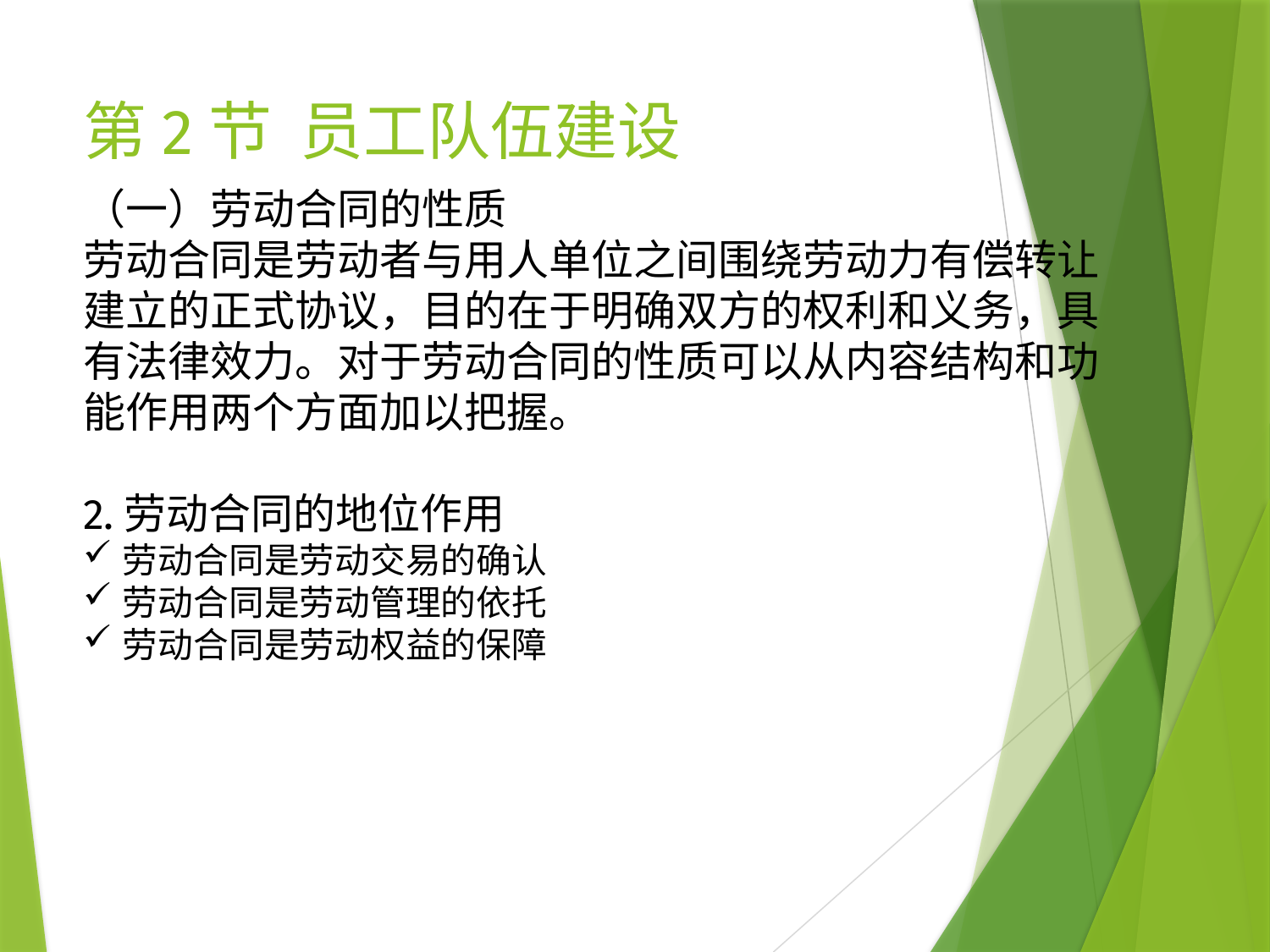

# 第2节  员工队伍建设
（一）劳动合同的性质
劳动合同是劳动者与用人单位之间围绕劳动力有偿转让建立的正式协议，目的在于明确双方的权利和义务，具有法律效力。对于劳动合同的性质可以从内容结构和功能作用两个方面加以把握。

2.劳动合同的地位作用
劳动合同是劳动交易的确认
劳动合同是劳动管理的依托
劳动合同是劳动权益的保障